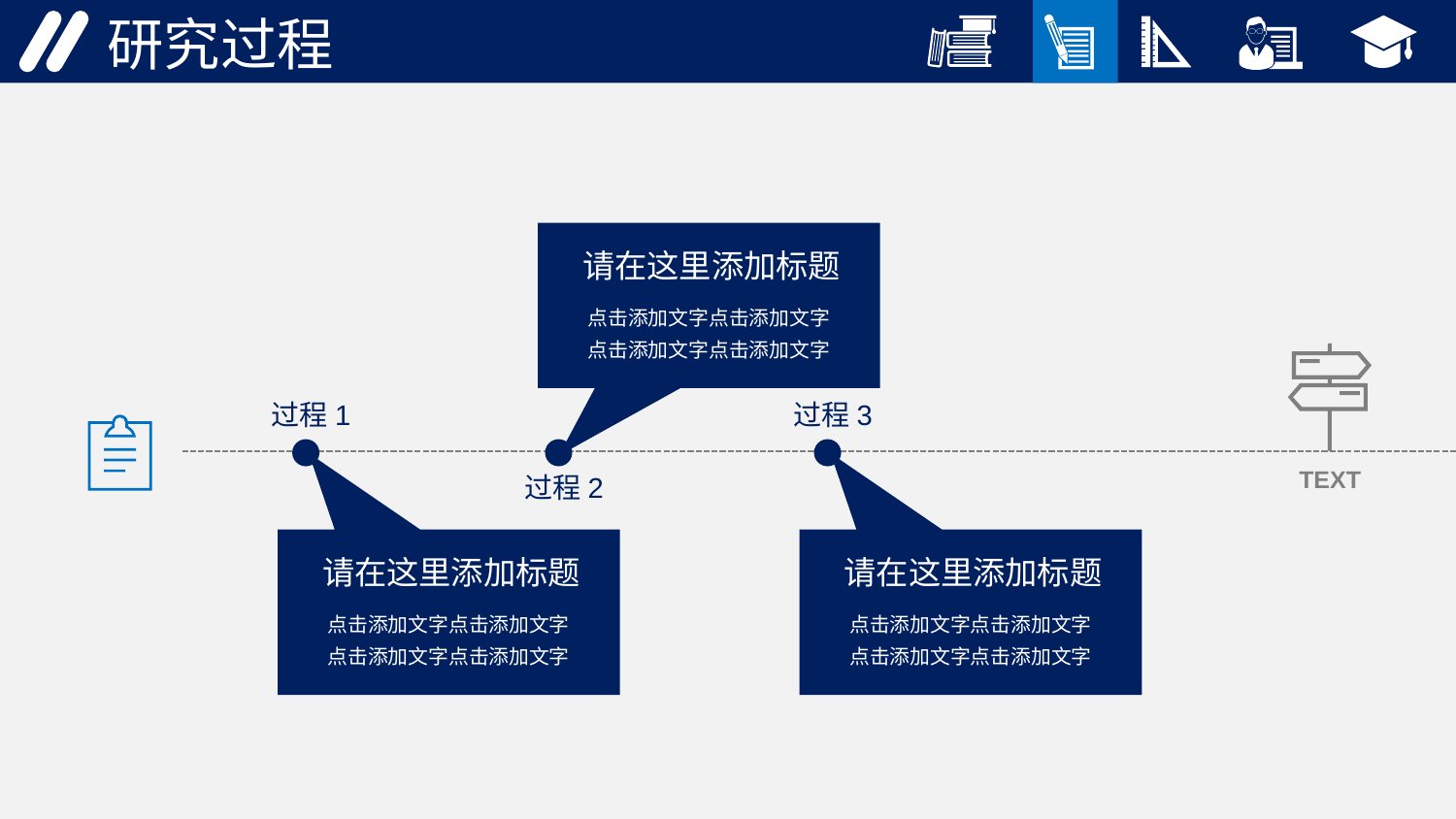

研究过程

请在这里添加标题
点击添加文字点击添加文字
点击添加文字点击添加文字

过程1
过程3

TEXT
过程2

请在这里添加标题
点击添加文字点击添加文字
点击添加文字点击添加文字

请在这里添加标题
点击添加文字点击添加文字
点击添加文字点击添加文字